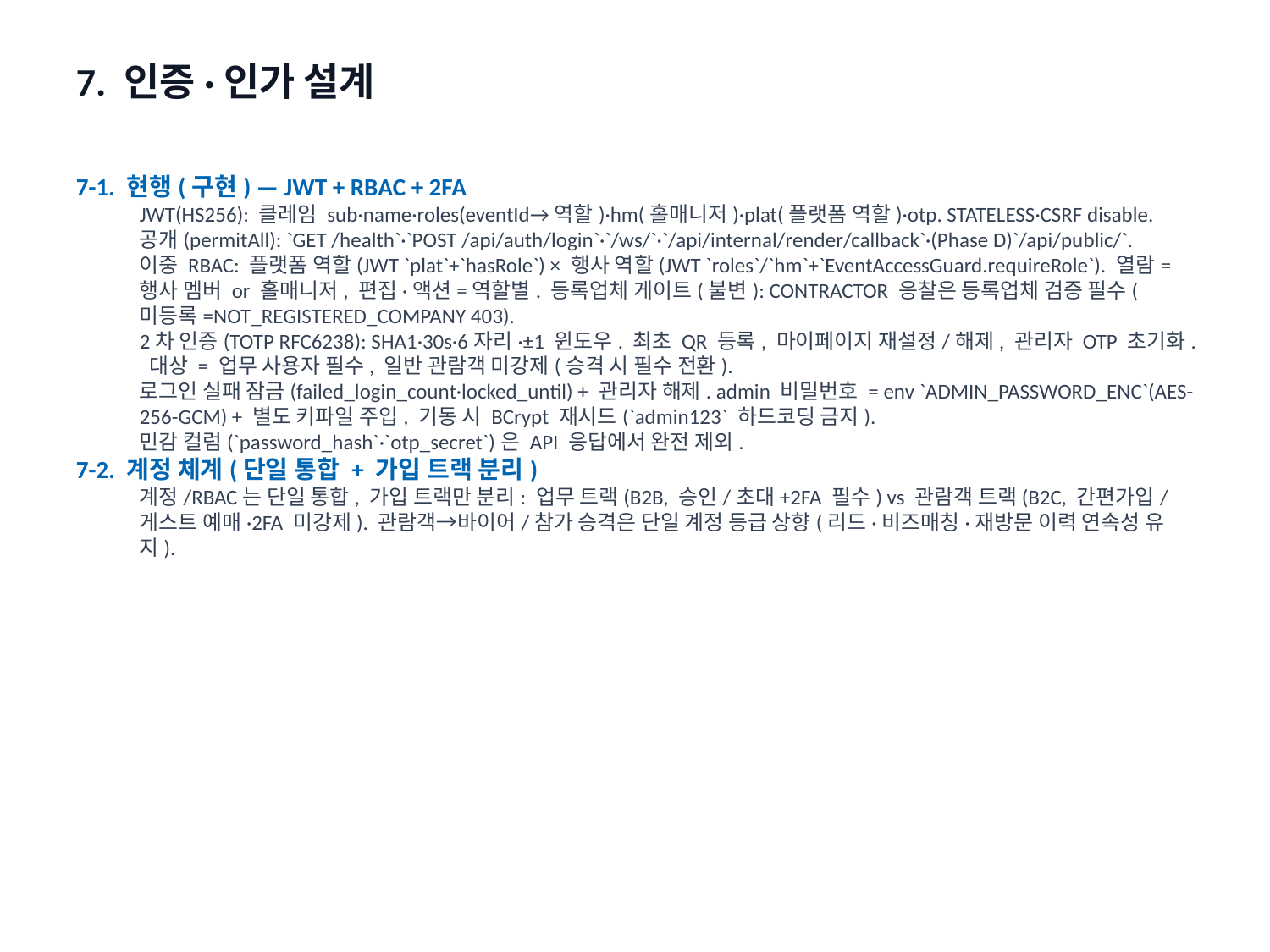

7. 인증·인가 설계
7-1. 현행(구현) — JWT + RBAC + 2FA
JWT(HS256): 클레임 sub·name·roles(eventId→역할)·hm(홀매니저)·plat(플랫폼 역할)·otp. STATELESS·CSRF disable. 공개(permitAll): `GET /health`·`POST /api/auth/login`·`/ws/`·`/api/internal/render/callback`·(Phase D)`/api/public/`.
이중 RBAC: 플랫폼 역할(JWT `plat`+`hasRole`) × 행사 역할(JWT `roles`/`hm`+`EventAccessGuard.requireRole`). 열람=행사 멤버 or 홀매니저, 편집·액션=역할별. 등록업체 게이트(불변): CONTRACTOR 응찰은 등록업체 검증 필수(미등록=NOT_REGISTERED_COMPANY 403).
2차 인증(TOTP RFC6238): SHA1·30s·6자리·±1 윈도우. 최초 QR 등록, 마이페이지 재설정/해제, 관리자 OTP 초기화. 대상 = 업무 사용자 필수, 일반 관람객 미강제(승격 시 필수 전환).
로그인 실패 잠금(failed_login_count·locked_until) + 관리자 해제. admin 비밀번호 = env `ADMIN_PASSWORD_ENC`(AES-256-GCM) + 별도 키파일 주입, 기동 시 BCrypt 재시드(`admin123` 하드코딩 금지).
민감 컬럼(`password_hash`·`otp_secret`)은 API 응답에서 완전 제외.
7-2. 계정 체계(단일 통합 + 가입 트랙 분리)
계정/RBAC는 단일 통합, 가입 트랙만 분리: 업무 트랙(B2B, 승인/초대+2FA 필수) vs 관람객 트랙(B2C, 간편가입/게스트 예매·2FA 미강제). 관람객→바이어/참가 승격은 단일 계정 등급 상향(리드·비즈매칭·재방문 이력 연속성 유지).